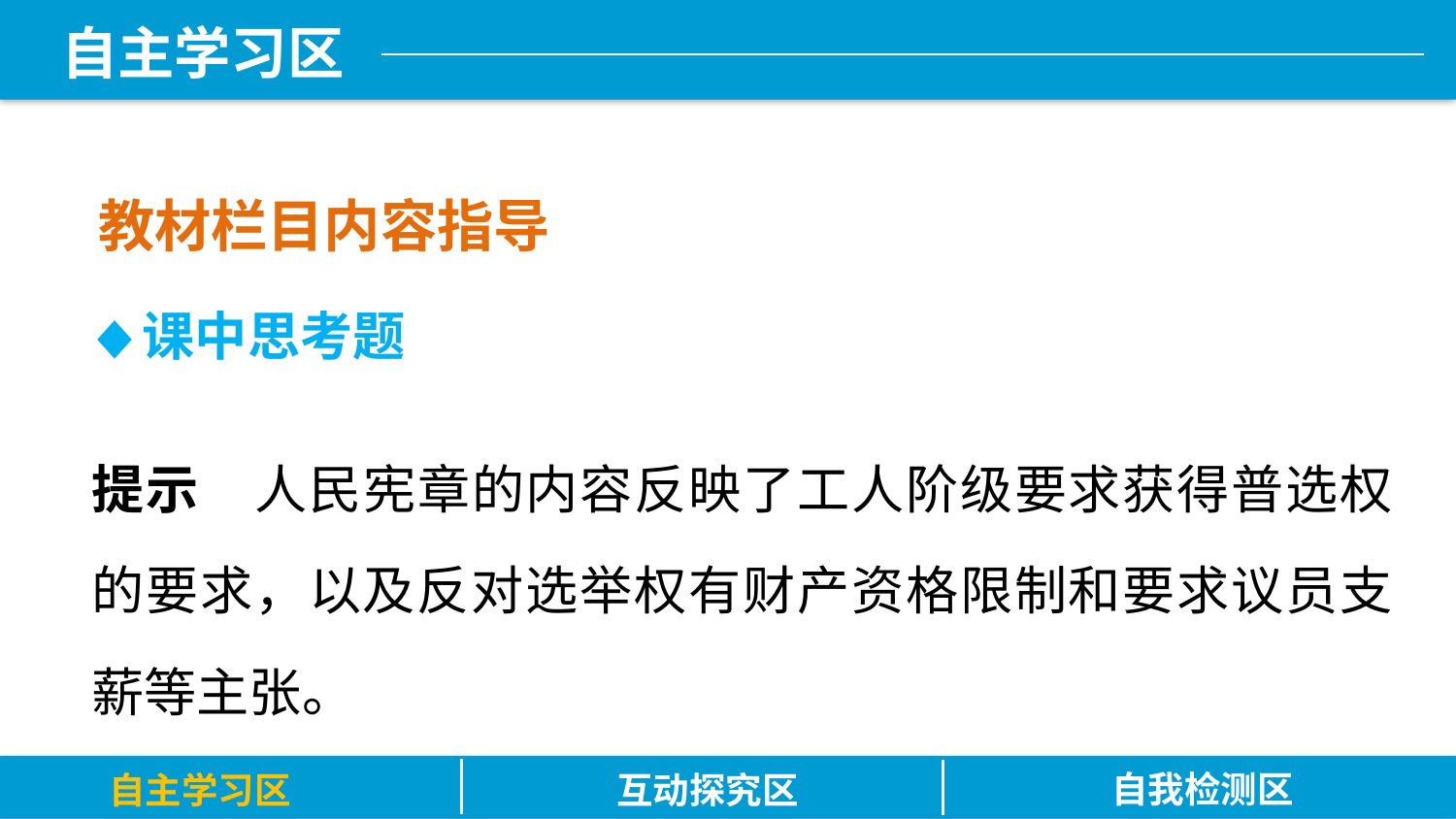

教材栏目内容指导
 课中思考题

提示　人民宪章的内容反映了工人阶级要求获得普选权的要求，以及反对选举权有财产资格限制和要求议员支薪等主张。
自我检测区
自主学习区
互动探究区